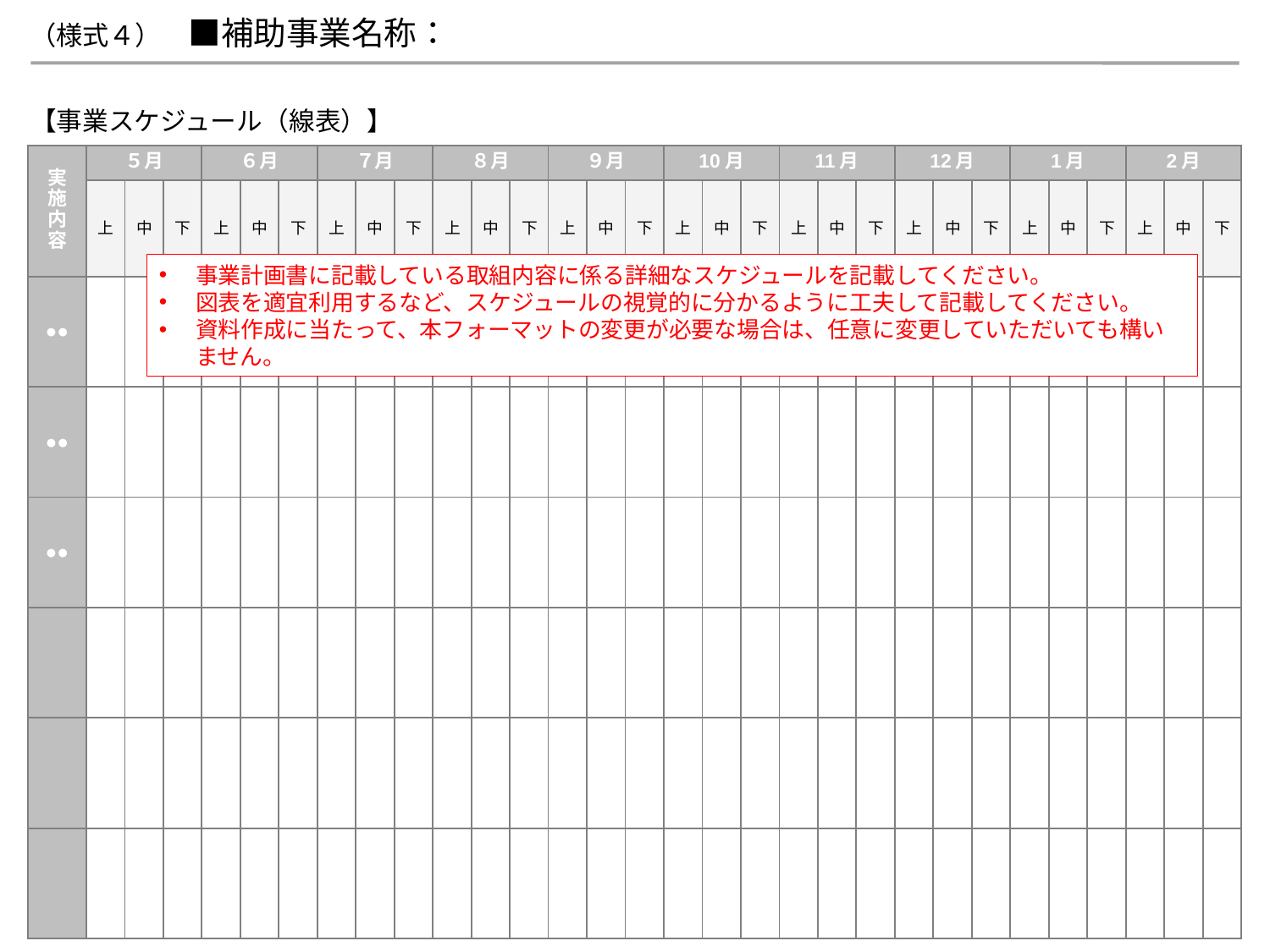

（様式４）　■補助事業名称：
【事業スケジュール（線表）】
| 実施 内容 | ５月 |  |  | ６月 |  |  | ７月 |  |  | ８月 |  |  | ９月 |  |  | 10月 |  |  | 11月 |  |  | 12月 |  |  | 1月 |  |  | 2月 |  |  |
| --- | --- | --- | --- | --- | --- | --- | --- | --- | --- | --- | --- | --- | --- | --- | --- | --- | --- | --- | --- | --- | --- | --- | --- | --- | --- | --- | --- | --- | --- | --- |
|  | 上 | 中 | 下 | 上 | 中 | 下 | 上 | 中 | 下 | 上 | 中 | 下 | 上 | 中 | 下 | 上 | 中 | 下 | 上 | 中 | 下 | 上 | 中 | 下 | 上 | 中 | 下 | 上 | 中 | 下 |
| ●● |  |  |  |  |  |  |  |  |  |  |  |  |  |  |  |  |  |  |  |  |  |  |  |  |  |  |  |  |  |  |
| ●● |  |  |  |  |  |  |  |  |  |  |  |  |  |  |  |  |  |  |  |  |  |  |  |  |  |  |  |  |  |  |
| ●● |  |  |  |  |  |  |  |  |  |  |  |  |  |  |  |  |  |  |  |  |  |  |  |  |  |  |  |  |  |  |
|  |  |  |  |  |  |  |  |  |  |  |  |  |  |  |  |  |  |  |  |  |  |  |  |  |  |  |  |  |  |  |
|  |  |  |  |  |  |  |  |  |  |  |  |  |  |  |  |  |  |  |  |  |  |  |  |  |  |  |  |  |  |  |
|  |  |  |  |  |  |  |  |  |  |  |  |  |  |  |  |  |  |  |  |  |  |  |  |  |  |  |  |  |  |  |
事業計画書に記載している取組内容に係る詳細なスケジュールを記載してください。
図表を適宜利用するなど、スケジュールの視覚的に分かるように工夫して記載してください。
資料作成に当たって、本フォーマットの変更が必要な場合は、任意に変更していただいても構いません。